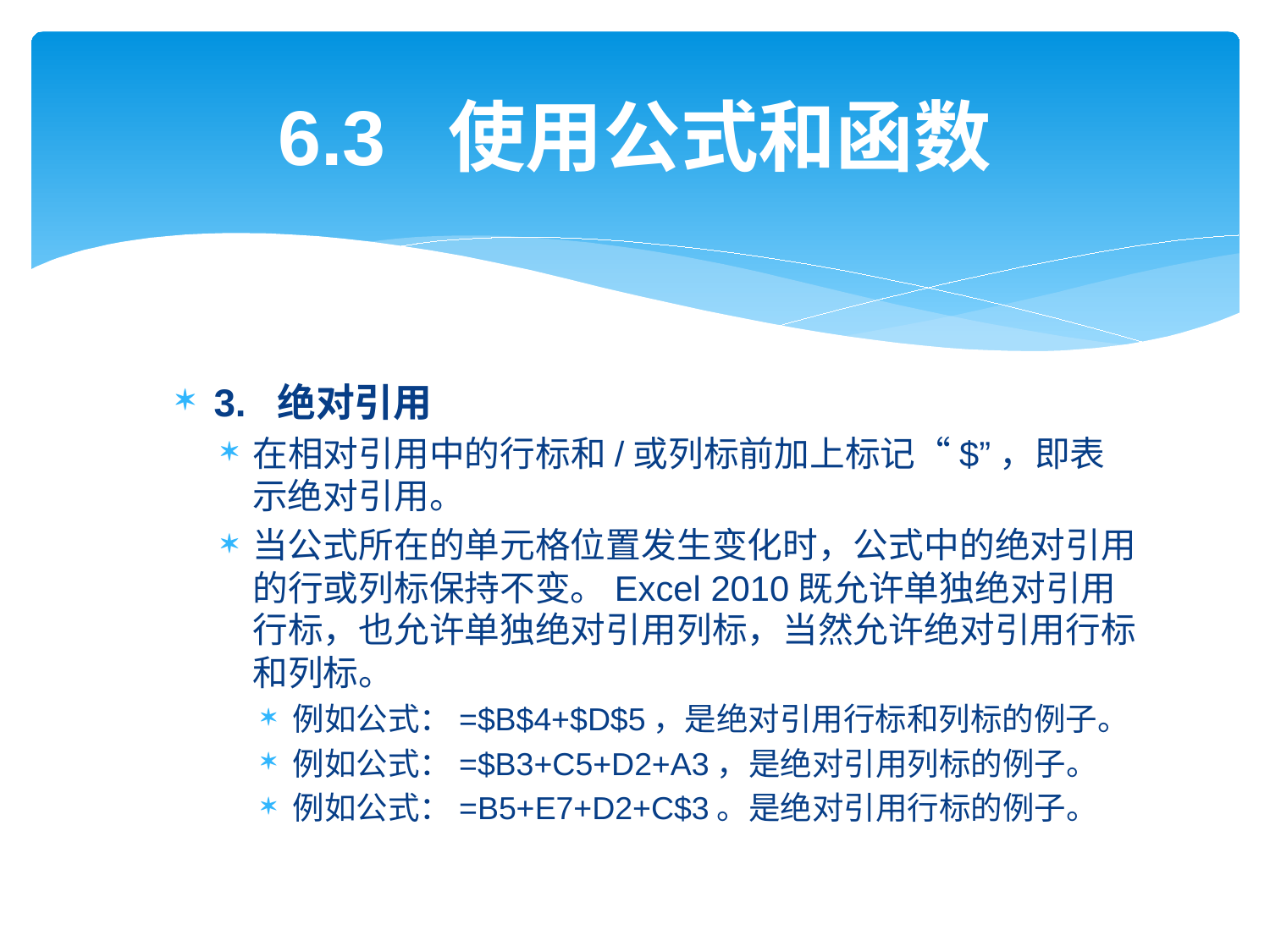

# 6.3  使用公式和函数
3.  绝对引用
在相对引用中的行标和/或列标前加上标记“$”，即表示绝对引用。
当公式所在的单元格位置发生变化时，公式中的绝对引用的行或列标保持不变。Excel 2010既允许单独绝对引用行标，也允许单独绝对引用列标，当然允许绝对引用行标和列标。
例如公式：=$B$4+$D$5，是绝对引用行标和列标的例子。
例如公式：=$B3+C5+D2+A3，是绝对引用列标的例子。
例如公式：=B5+E7+D2+C$3。是绝对引用行标的例子。